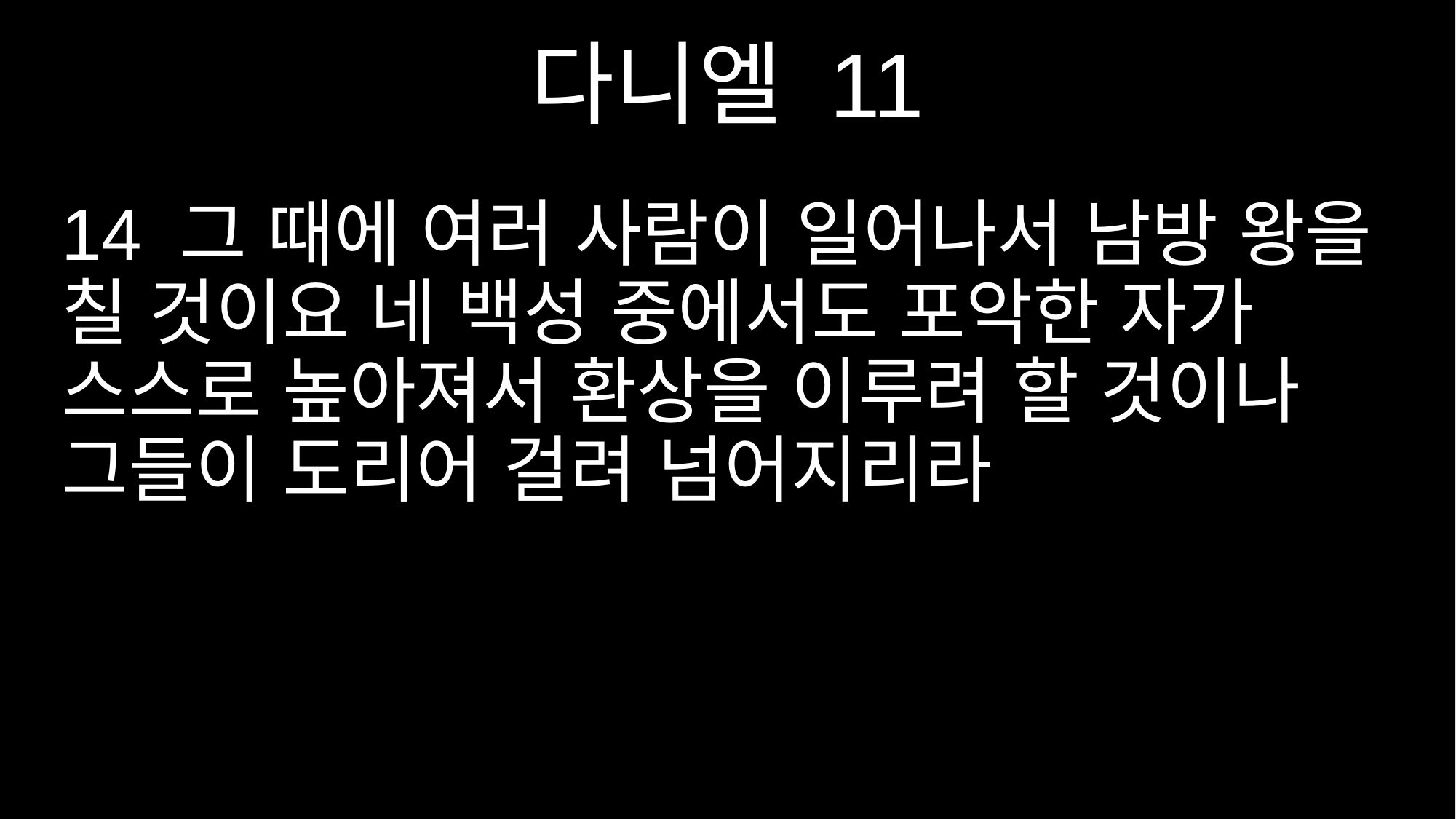

다니엘 11
14 그 때에 여러 사람이 일어나서 남방 왕을 칠 것이요 네 백성 중에서도 포악한 자가 스스로 높아져서 환상을 이루려 할 것이나 그들이 도리어 걸려 넘어지리라